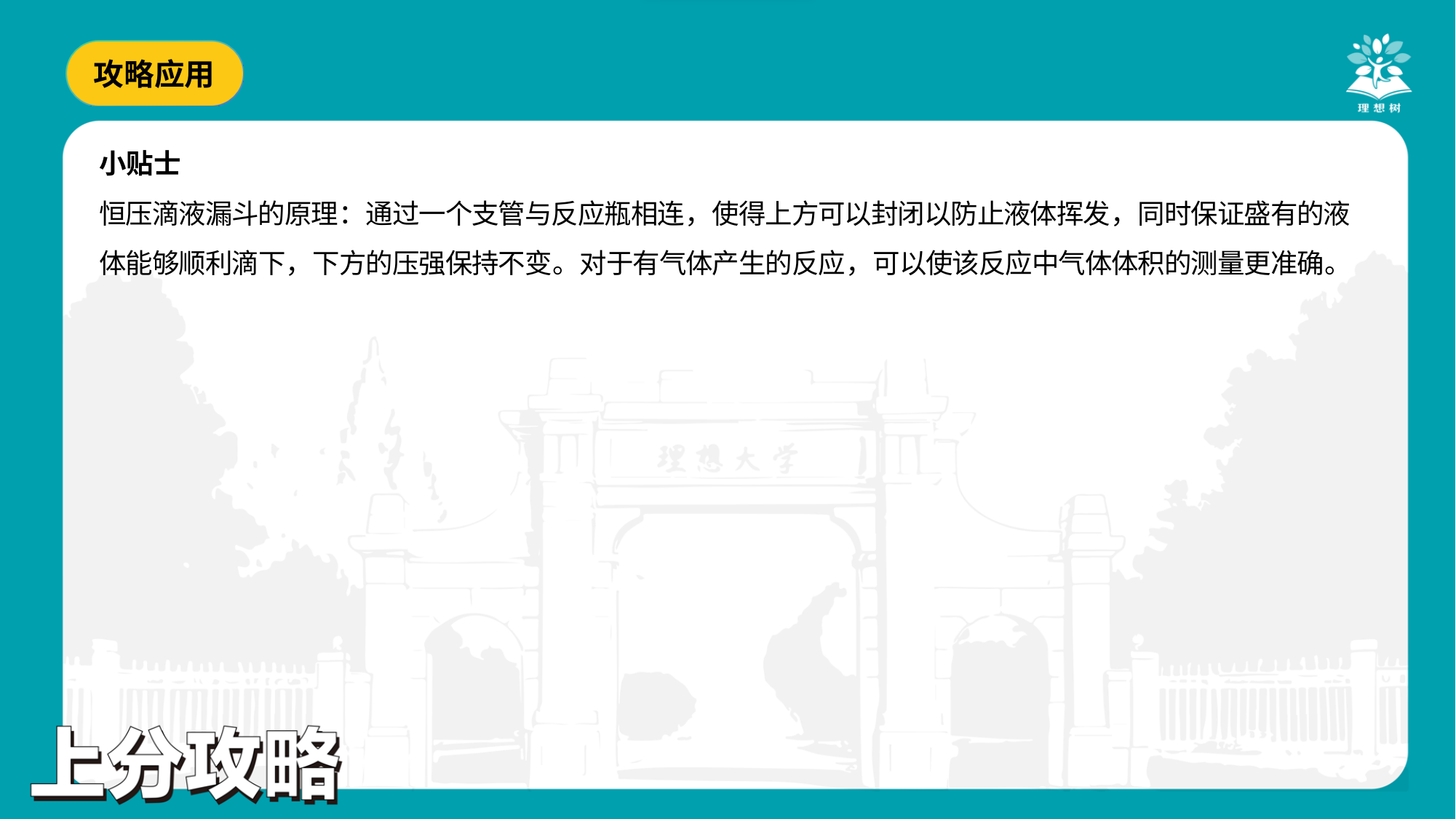

小贴士
恒压滴液漏斗的原理：通过一个支管与反应瓶相连，使得上方可以封闭以防止液体挥发，同时保证盛有的液
体能够顺利滴下，下方的压强保持不变。对于有气体产生的反应，可以使该反应中气体体积的测量更准确。